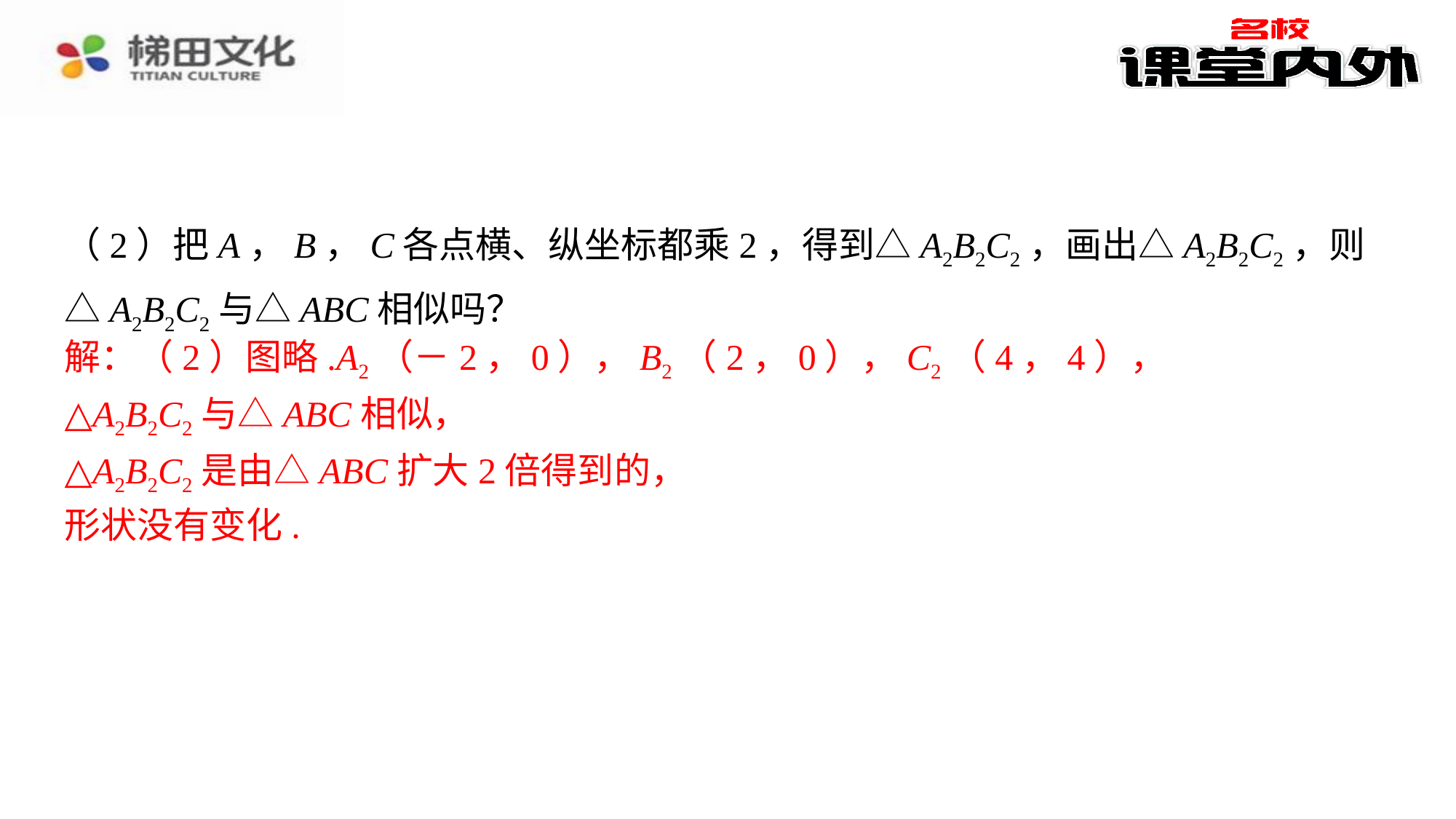

（2）把A，B，C各点横、纵坐标都乘2，得到△A2B2C2，画出△A2B2C2，则△A2B2C2与△ABC相似吗？
解：（2）图略.A2（－2，0），B2（2，0），C2（4，4），
（2）图略.A2（－2，0），B2（2，0），C2（4，4），⁠
△A2B2C2与△ABC相似，⁠
△A2B2C2是由△ABC扩大2倍得到的，⁠
形状没有变化.⁠
△A2B2C2与△ABC相似，
△A2B2C2是由△ABC扩大2倍得到的，
形状没有变化.